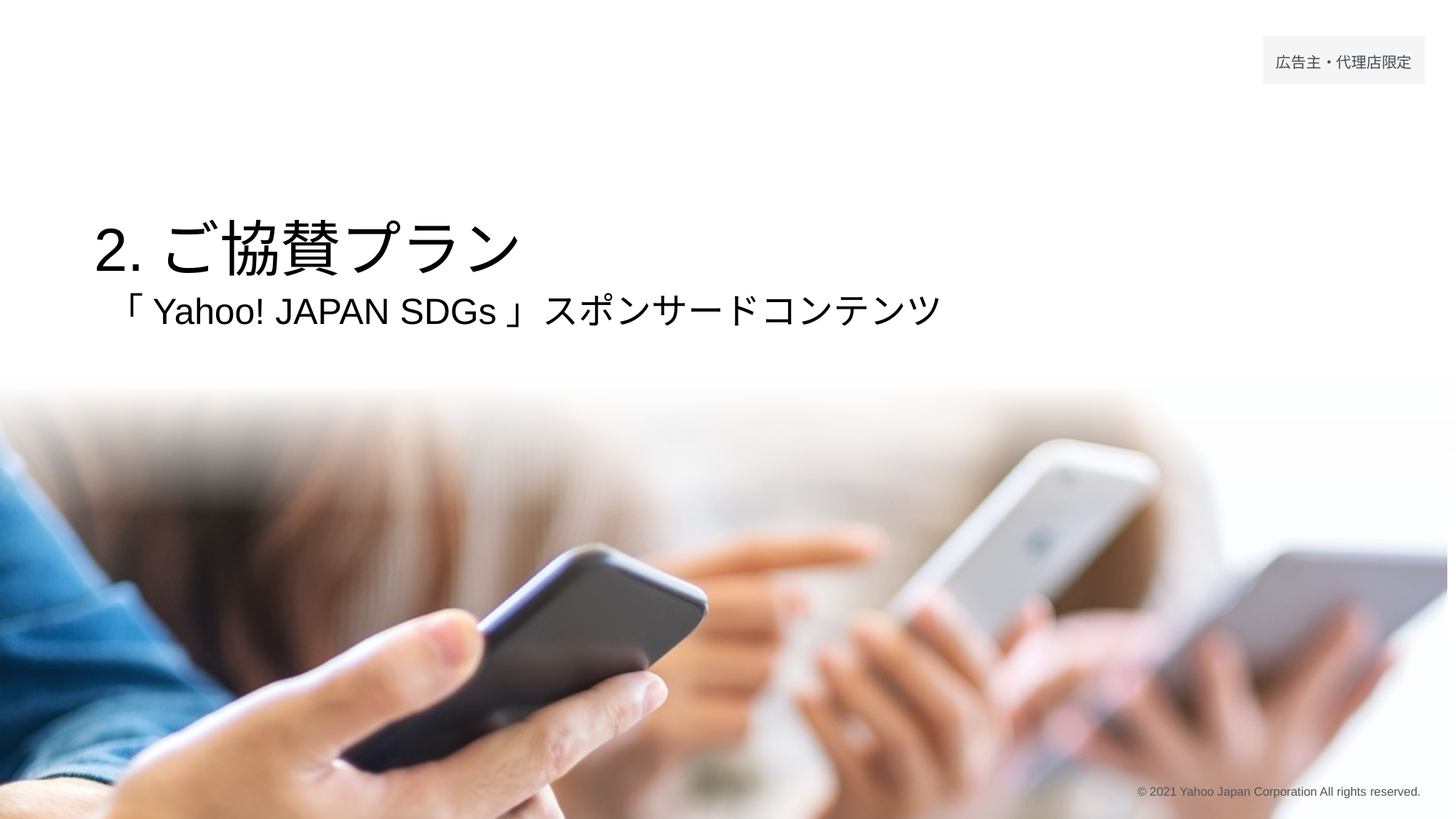

# 2.ご協賛プラン
「Yahoo! JAPAN SDGs」スポンサードコンテンツ
© 2021 Yahoo Japan Corporation All rights reserved.